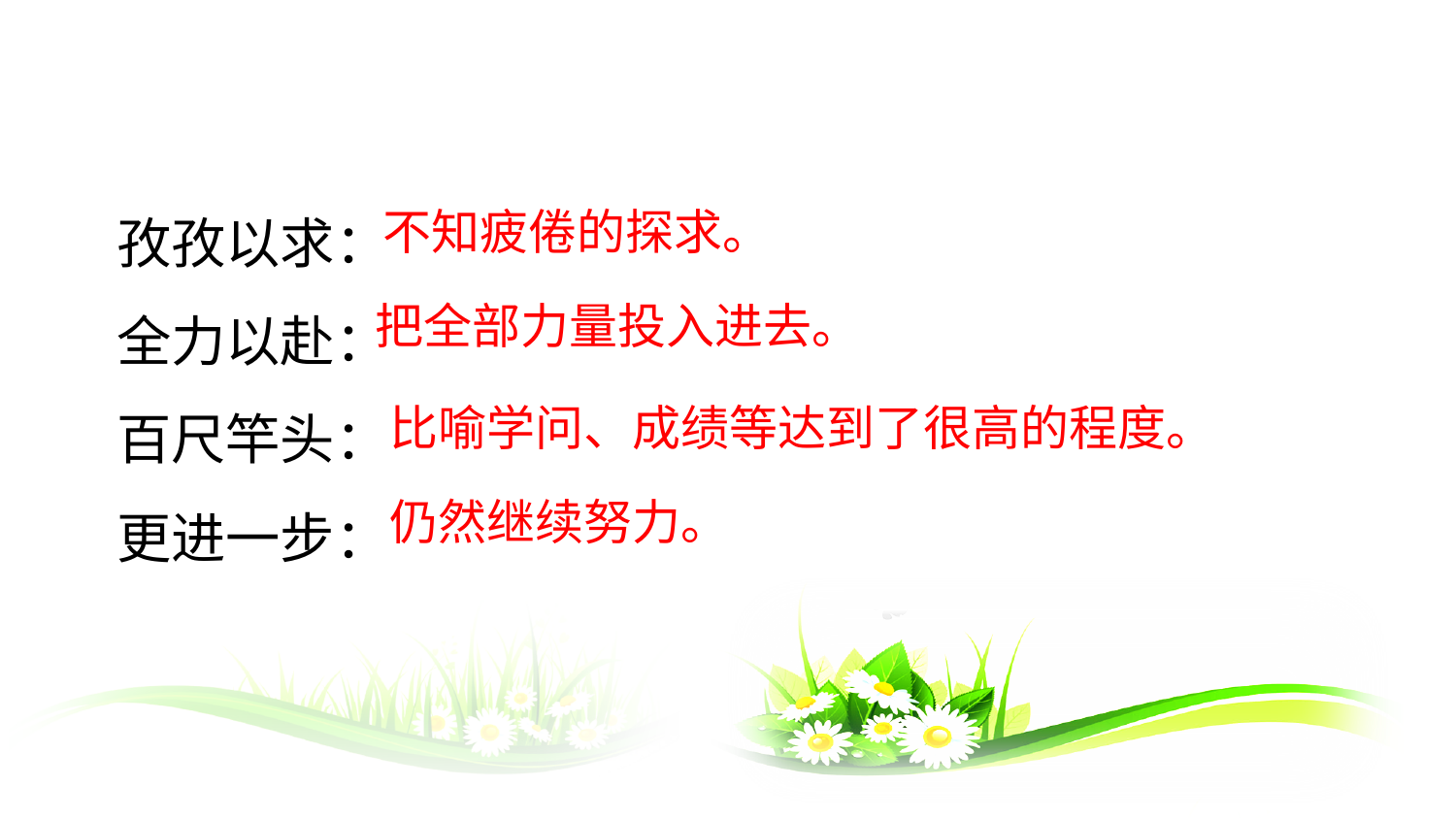

孜孜以求：
全力以赴：
百尺竿头：
更进一步：
不知疲倦的探求。
把全部力量投入进去。
比喻学问、成绩等达到了很高的程度。
仍然继续努力。